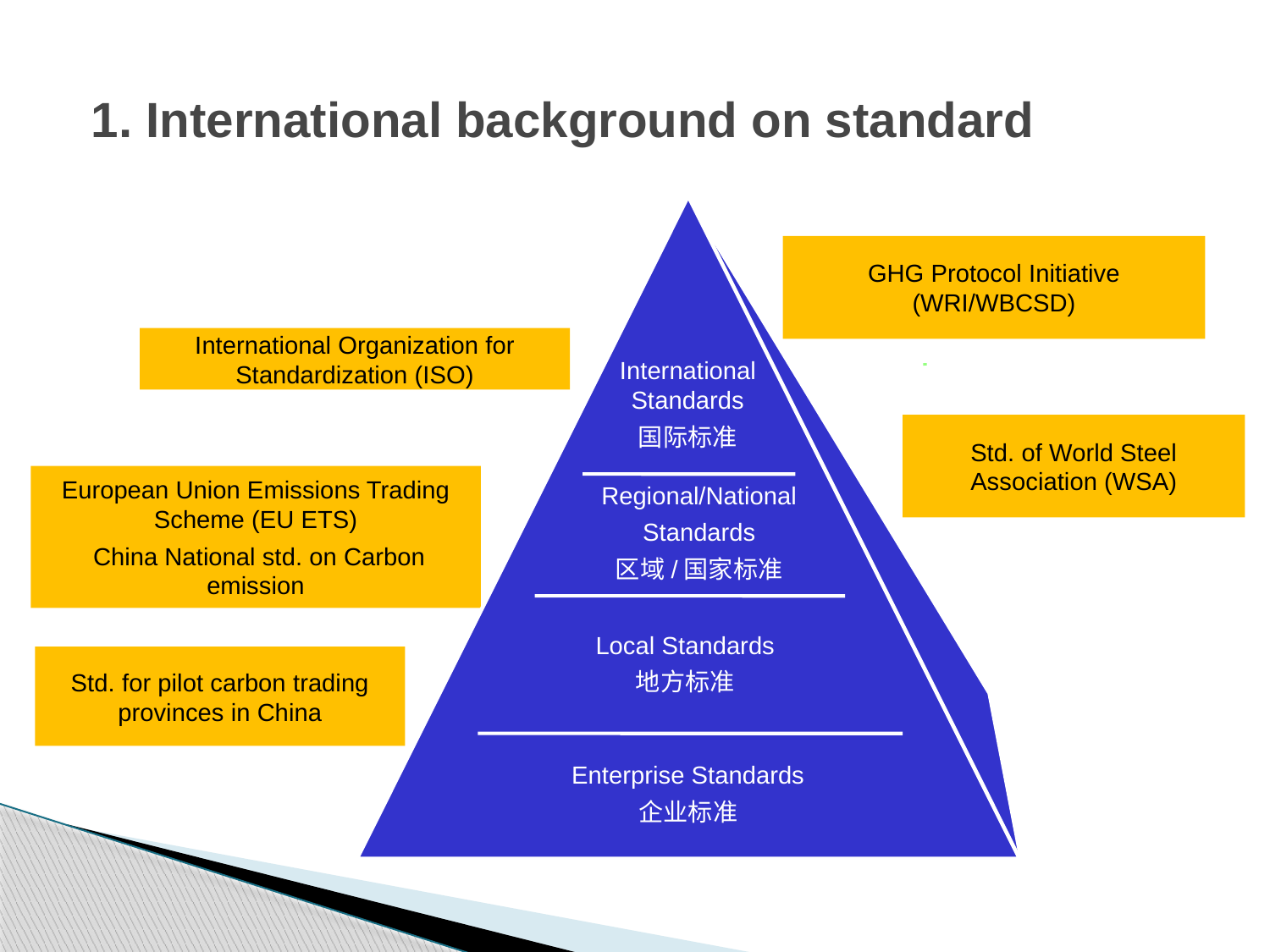

# 1. International background on standard

GHG Protocol Initiative (WRI/WBCSD)

International Organization for Standardization (ISO)

International Standards
国际标准
Std. of World Steel Association (WSA)
European Union Emissions Trading Scheme (EU ETS)
 China National std. on Carbon emission

Regional/National
Standards
区域/国家标准

Local Standards
地方标准
Std. for pilot carbon trading provinces in China

Enterprise Standards
企业标准